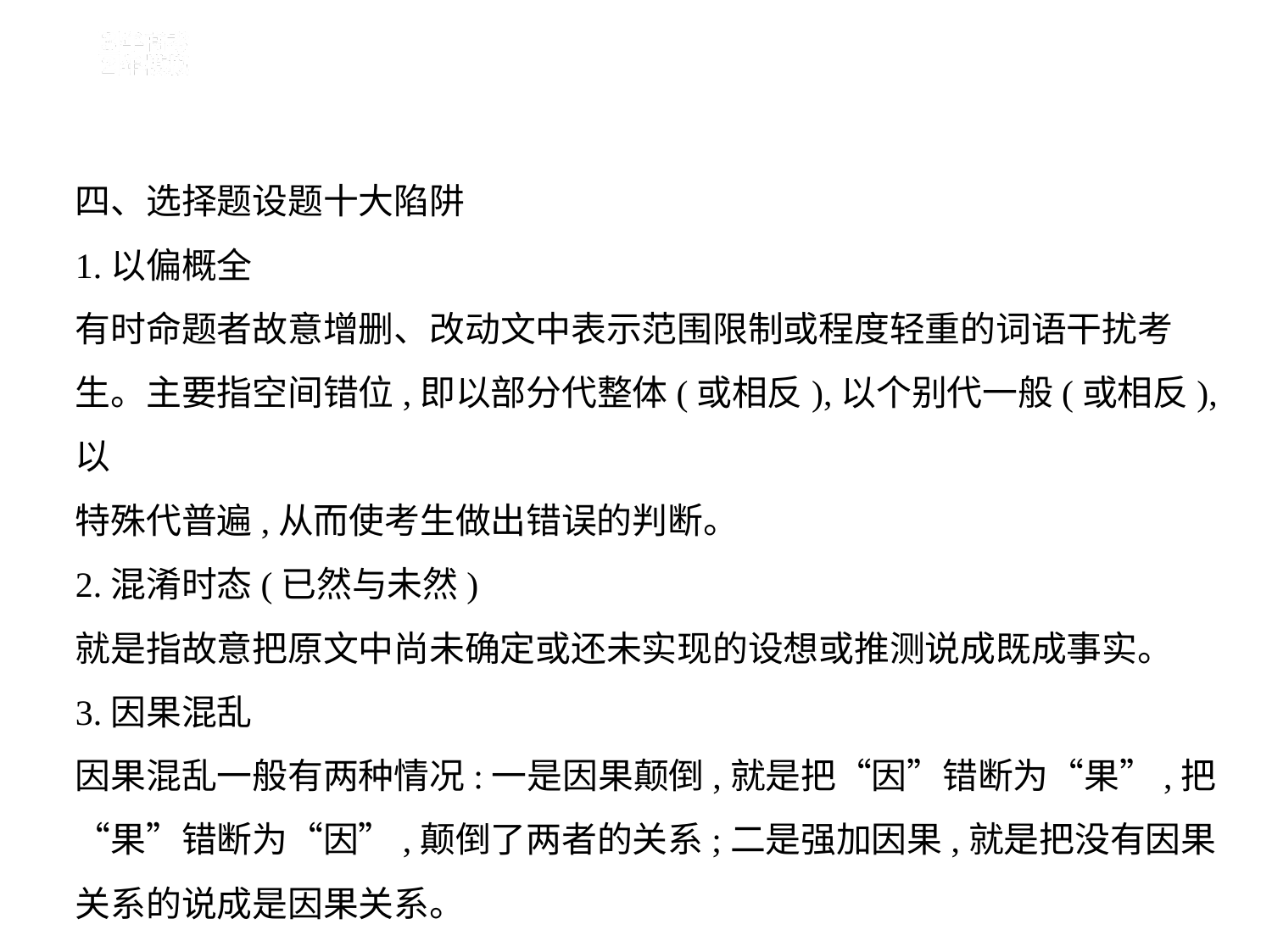

四、选择题设题十大陷阱
1.以偏概全
有时命题者故意增删、改动文中表示范围限制或程度轻重的词语干扰考
生。主要指空间错位,即以部分代整体(或相反),以个别代一般(或相反),以
特殊代普遍,从而使考生做出错误的判断。
2.混淆时态(已然与未然)
就是指故意把原文中尚未确定或还未实现的设想或推测说成既成事实。
3.因果混乱
因果混乱一般有两种情况:一是因果颠倒,就是把“因”错断为“果”,把
“果”错断为“因”,颠倒了两者的关系;二是强加因果,就是把没有因果
关系的说成是因果关系。